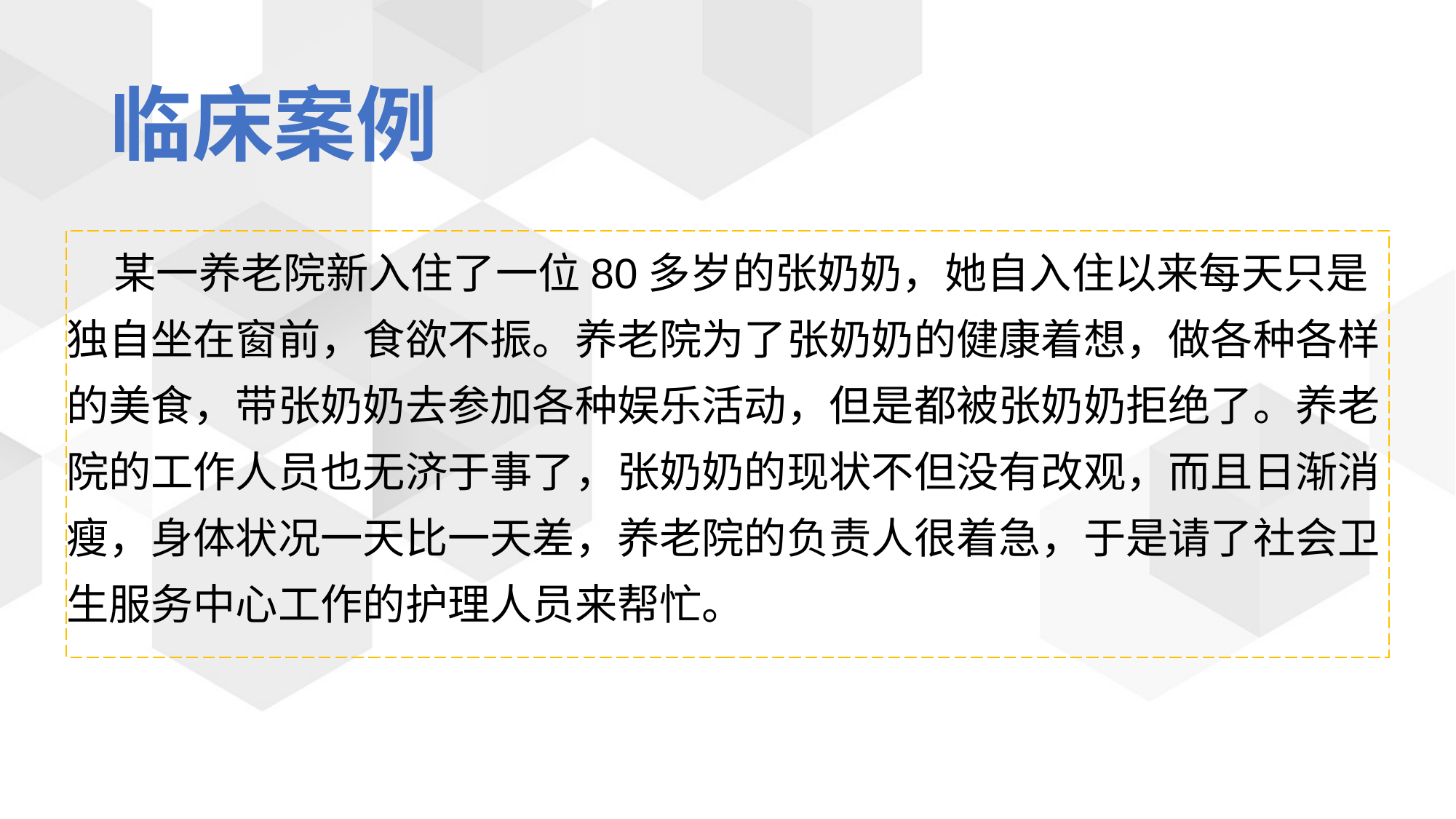

临床案例
    某一养老院新入住了一位80多岁的张奶奶，她自入住以来每天只是独自坐在窗前，食欲不振。养老院为了张奶奶的健康着想，做各种各样的美食，带张奶奶去参加各种娱乐活动，但是都被张奶奶拒绝了。养老院的工作人员也无济于事了，张奶奶的现状不但没有改观，而且日渐消瘦，身体状况一天比一天差，养老院的负责人很着急，于是请了社会卫生服务中心工作的护理人员来帮忙。